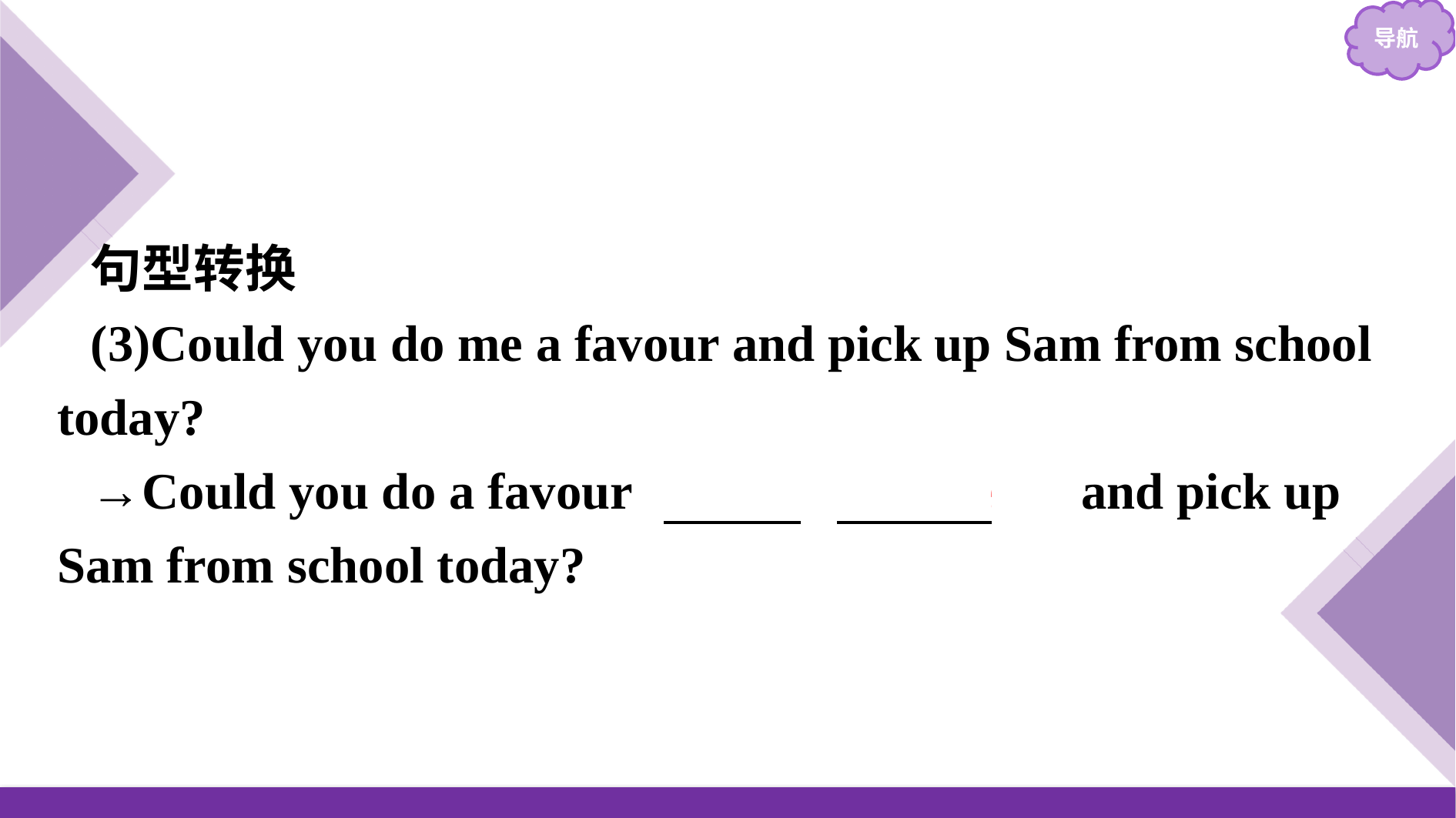

句型转换
(3)Could you do me a favour and pick up Sam from school today?
→Could you do a favour 　for　 　me　 and pick up Sam from school today?